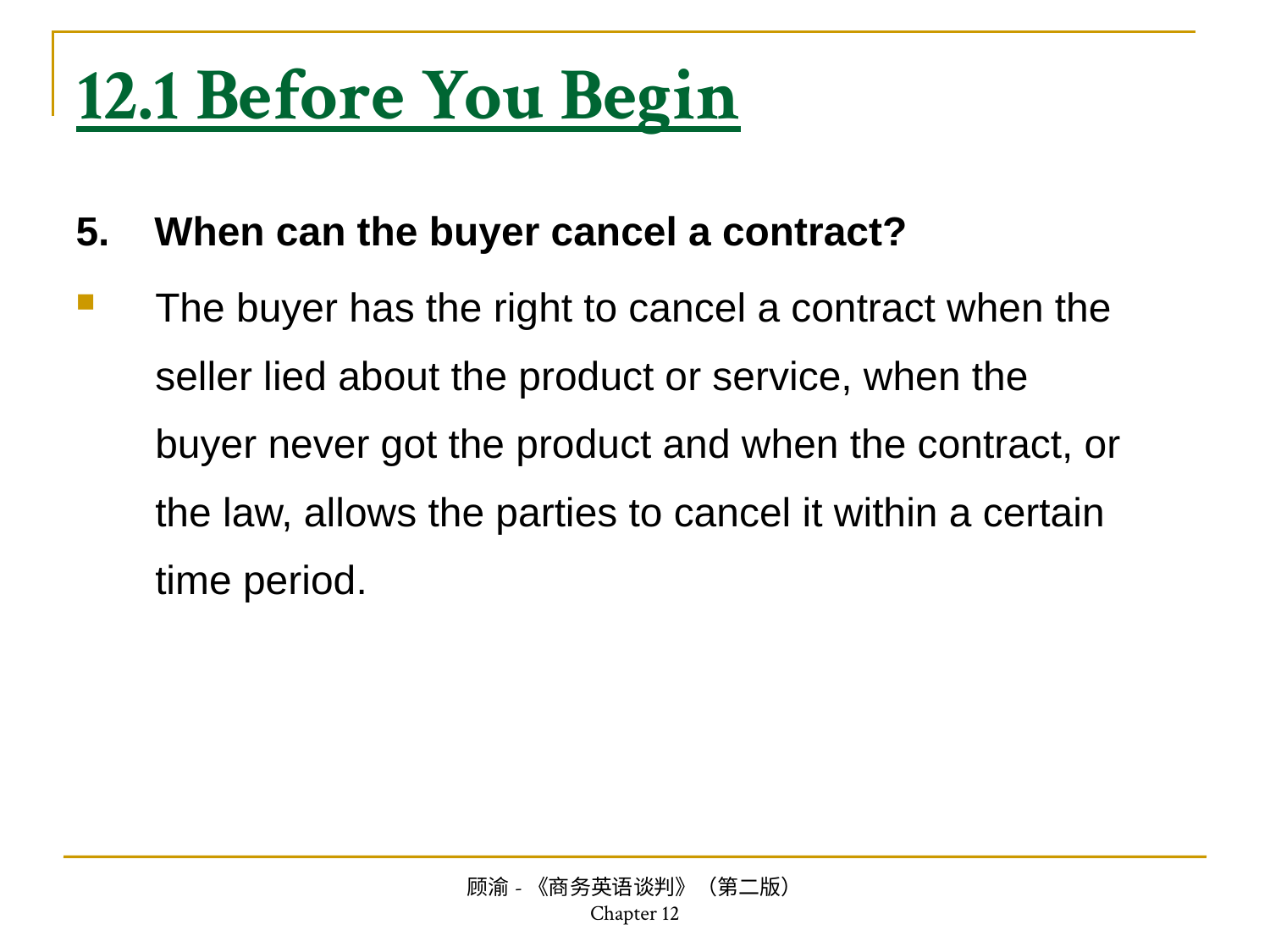

# 12.1 Before You Begin
5.    When can the buyer cancel a contract?
The buyer has the right to cancel a contract when the seller lied about the product or service, when the buyer never got the product and when the contract, or the law, allows the parties to cancel it within a certain time period.

9
顾渝-《商务英语谈判》（第二版） Chapter 12